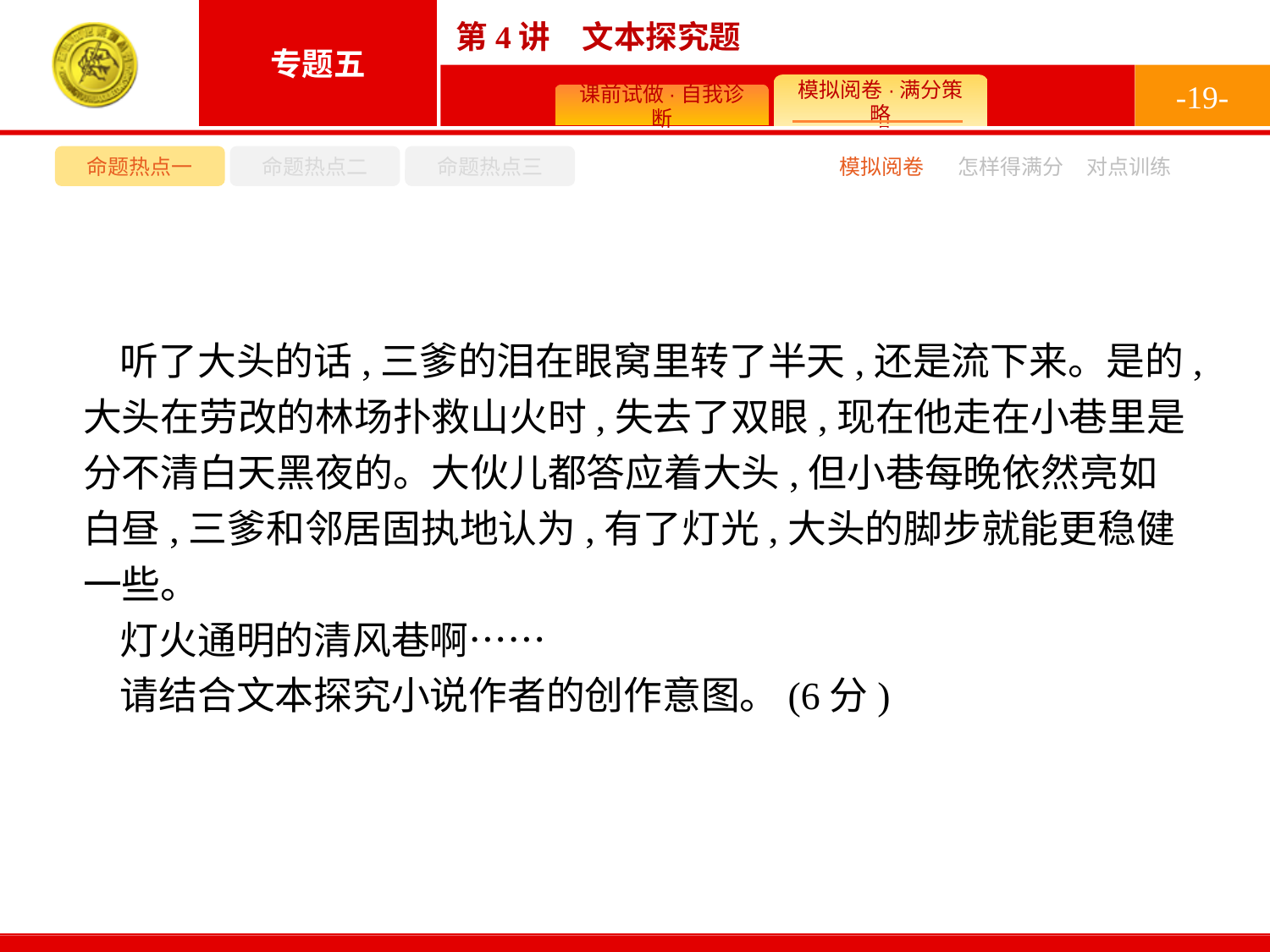

-19-
命题热点一
命题热点二
命题热点三
模拟阅卷
怎样得满分
对点训练
听了大头的话,三爹的泪在眼窝里转了半天,还是流下来。是的,大头在劳改的林场扑救山火时,失去了双眼,现在他走在小巷里是分不清白天黑夜的。大伙儿都答应着大头,但小巷每晚依然亮如白昼,三爹和邻居固执地认为,有了灯光,大头的脚步就能更稳健一些。
灯火通明的清风巷啊……
请结合文本探究小说作者的创作意图。(6分)